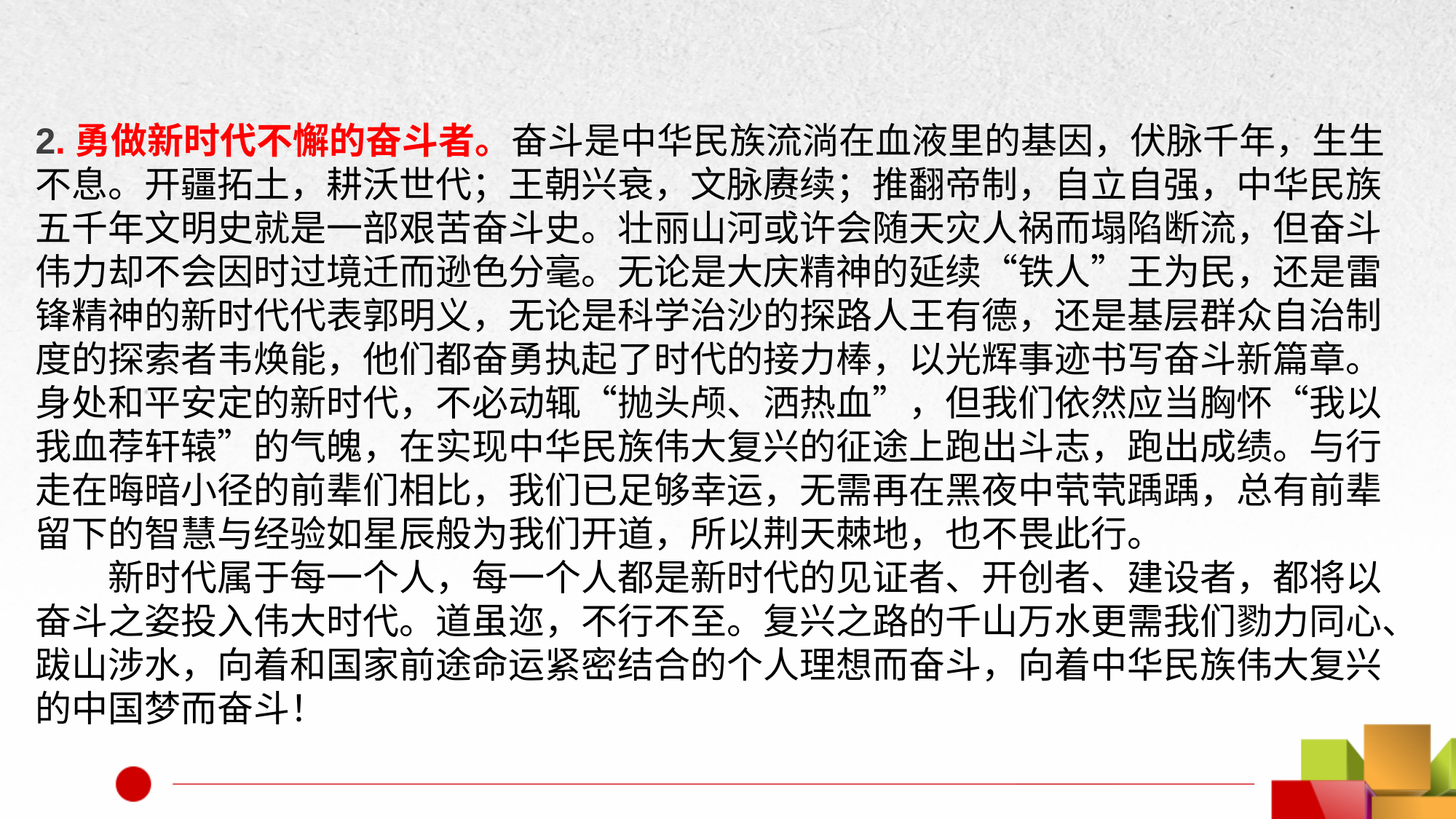

2.勇做新时代不懈的奋斗者。奋斗是中华民族流淌在血液里的基因，伏脉千年，生生不息。开疆拓土，耕沃世代；王朝兴衰，文脉赓续；推翻帝制，自立自强，中华民族五千年文明史就是一部艰苦奋斗史。壮丽山河或许会随天灾人祸而塌陷断流，但奋斗伟力却不会因时过境迁而逊色分毫。无论是大庆精神的延续“铁人”王为民，还是雷锋精神的新时代代表郭明义，无论是科学治沙的探路人王有德，还是基层群众自治制度的探索者韦焕能，他们都奋勇执起了时代的接力棒，以光辉事迹书写奋斗新篇章。身处和平安定的新时代，不必动辄“抛头颅、洒热血”，但我们依然应当胸怀“我以我血荐轩辕”的气魄，在实现中华民族伟大复兴的征途上跑出斗志，跑出成绩。与行走在晦暗小径的前辈们相比，我们已足够幸运，无需再在黑夜中茕茕踽踽，总有前辈留下的智慧与经验如星辰般为我们开道，所以荆天棘地，也不畏此行。
　　新时代属于每一个人，每一个人都是新时代的见证者、开创者、建设者，都将以奋斗之姿投入伟大时代。道虽迩，不行不至。复兴之路的千山万水更需我们勠力同心、跋山涉水，向着和国家前途命运紧密结合的个人理想而奋斗，向着中华民族伟大复兴的中国梦而奋斗！